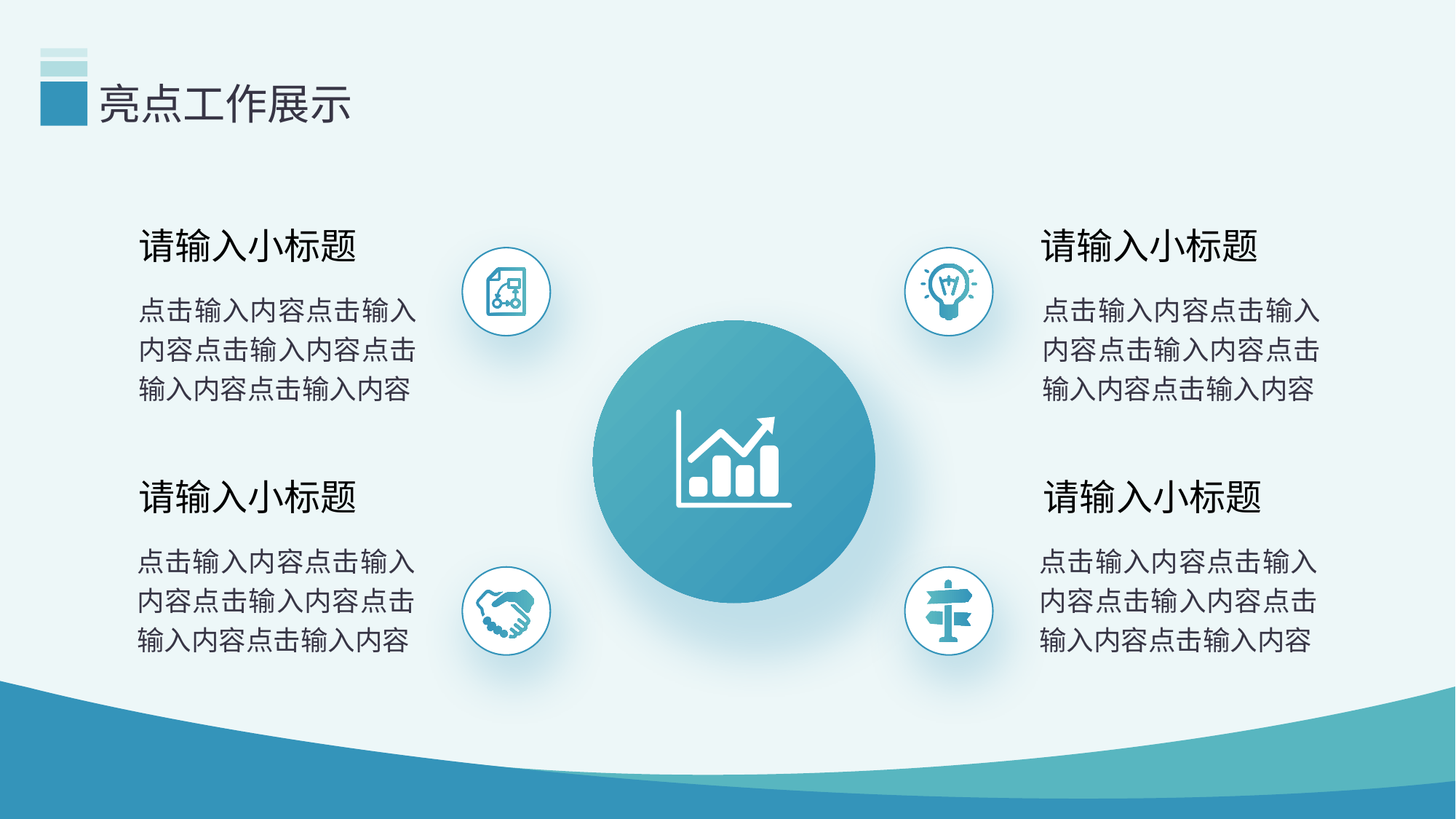

# 亮点工作展示

请输入小标题
点击输入内容点击输入内容点击输入内容点击输入内容点击输入内容

请输入小标题
点击输入内容点击输入内容点击输入内容点击输入内容点击输入内容

请输入小标题
点击输入内容点击输入内容点击输入内容点击输入内容点击输入内容

请输入小标题
点击输入内容点击输入内容点击输入内容点击输入内容点击输入内容